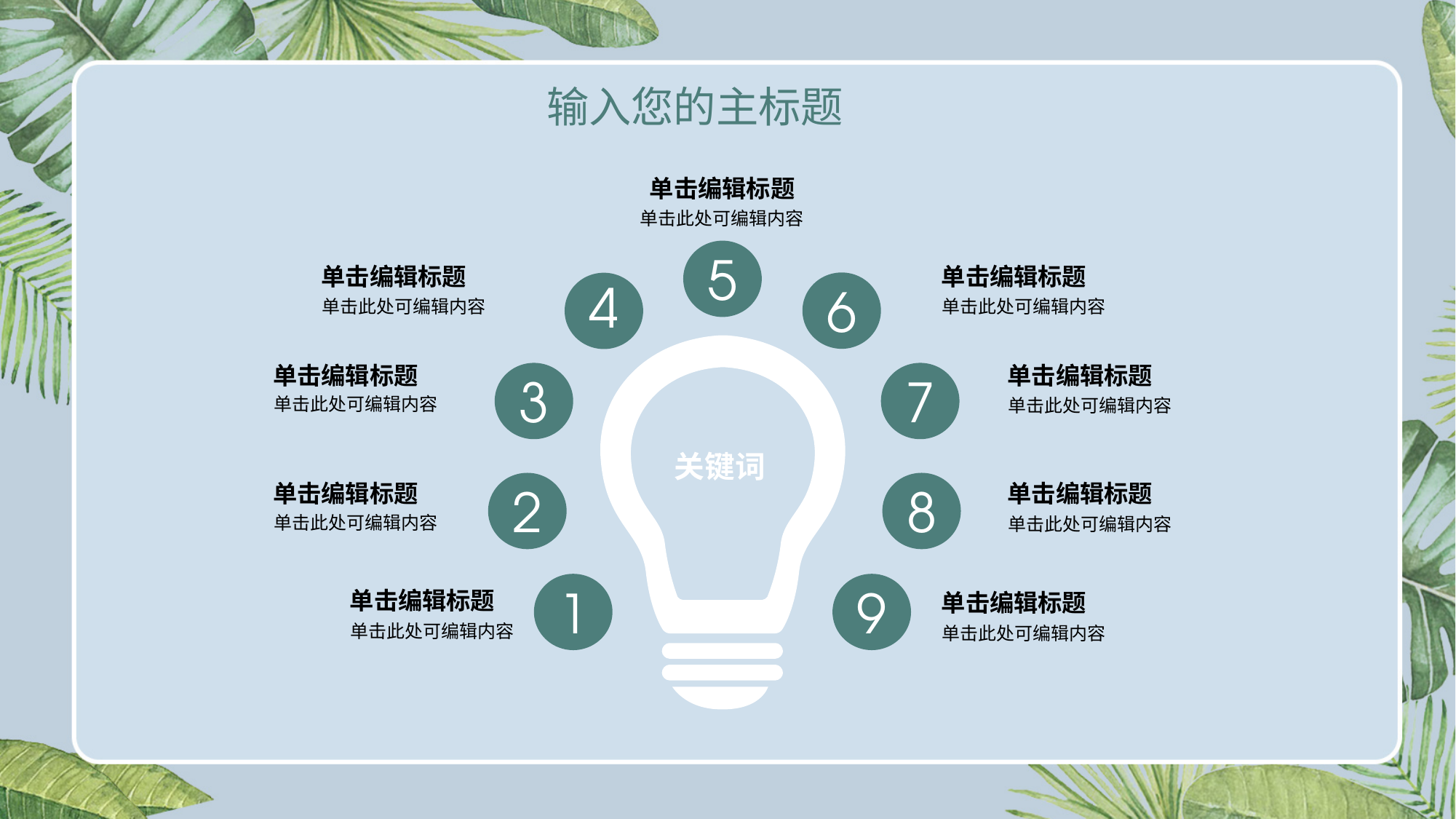

输入您的主标题
单击编辑标题
单击此处可编辑内容
5
单击编辑标题
单击编辑标题
6
4
单击此处可编辑内容
单击此处可编辑内容

单击编辑标题
单击编辑标题
3
7
单击此处可编辑内容
单击此处可编辑内容
关键词
2
8
单击编辑标题
单击编辑标题
单击此处可编辑内容
单击此处可编辑内容
1
9
单击编辑标题
单击编辑标题
单击此处可编辑内容
单击此处可编辑内容